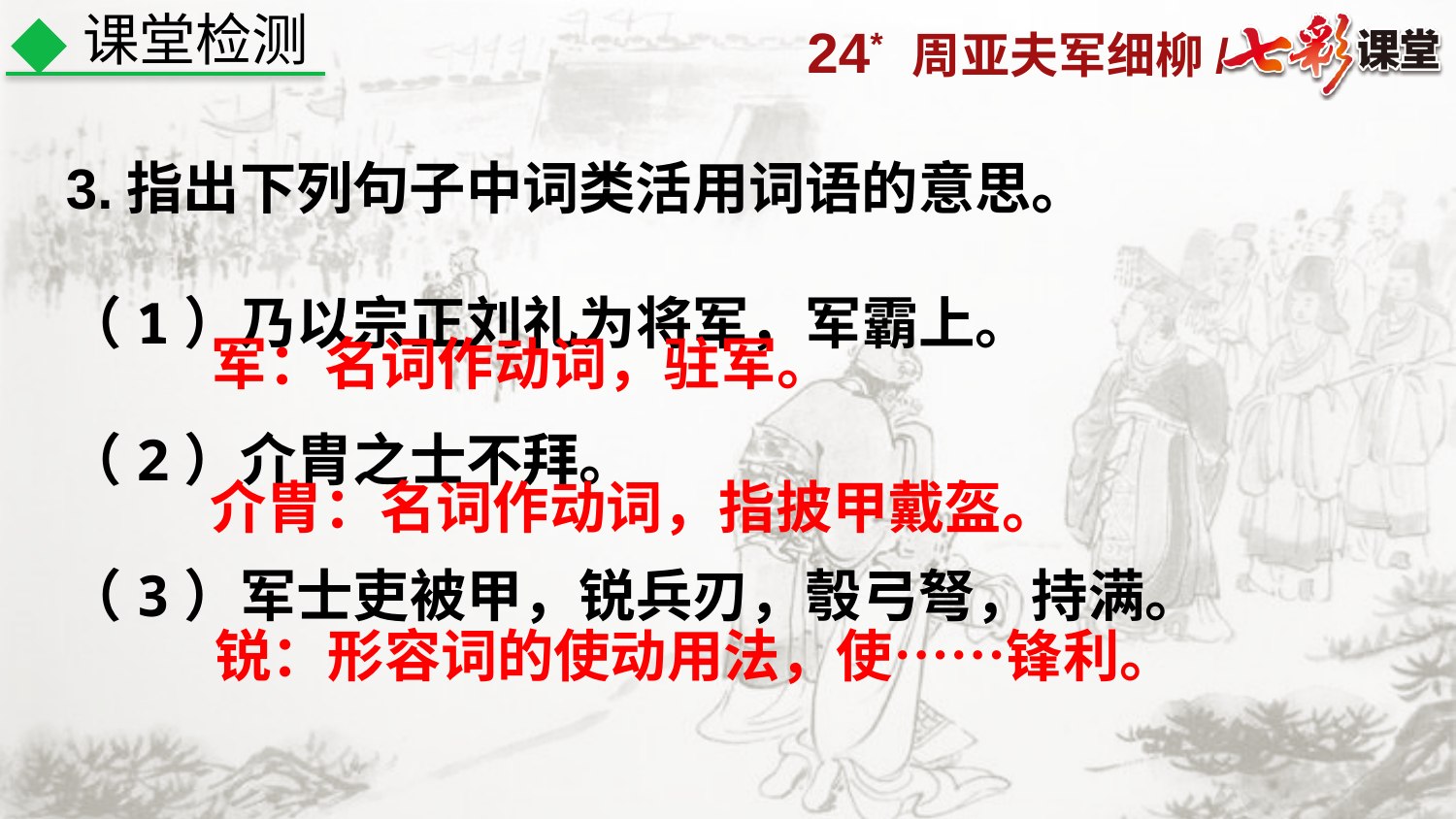

课堂检测

3.指出下列句子中词类活用词语的意思。
（1）乃以宗正刘礼为将军，军霸上。
（2）介胄之士不拜。
（3）军士吏被甲，锐兵刃，彀弓弩，持满。
军：名词作动词，驻军。
介胄：名词作动词，指披甲戴盔。
锐：形容词的使动用法，使……锋利。